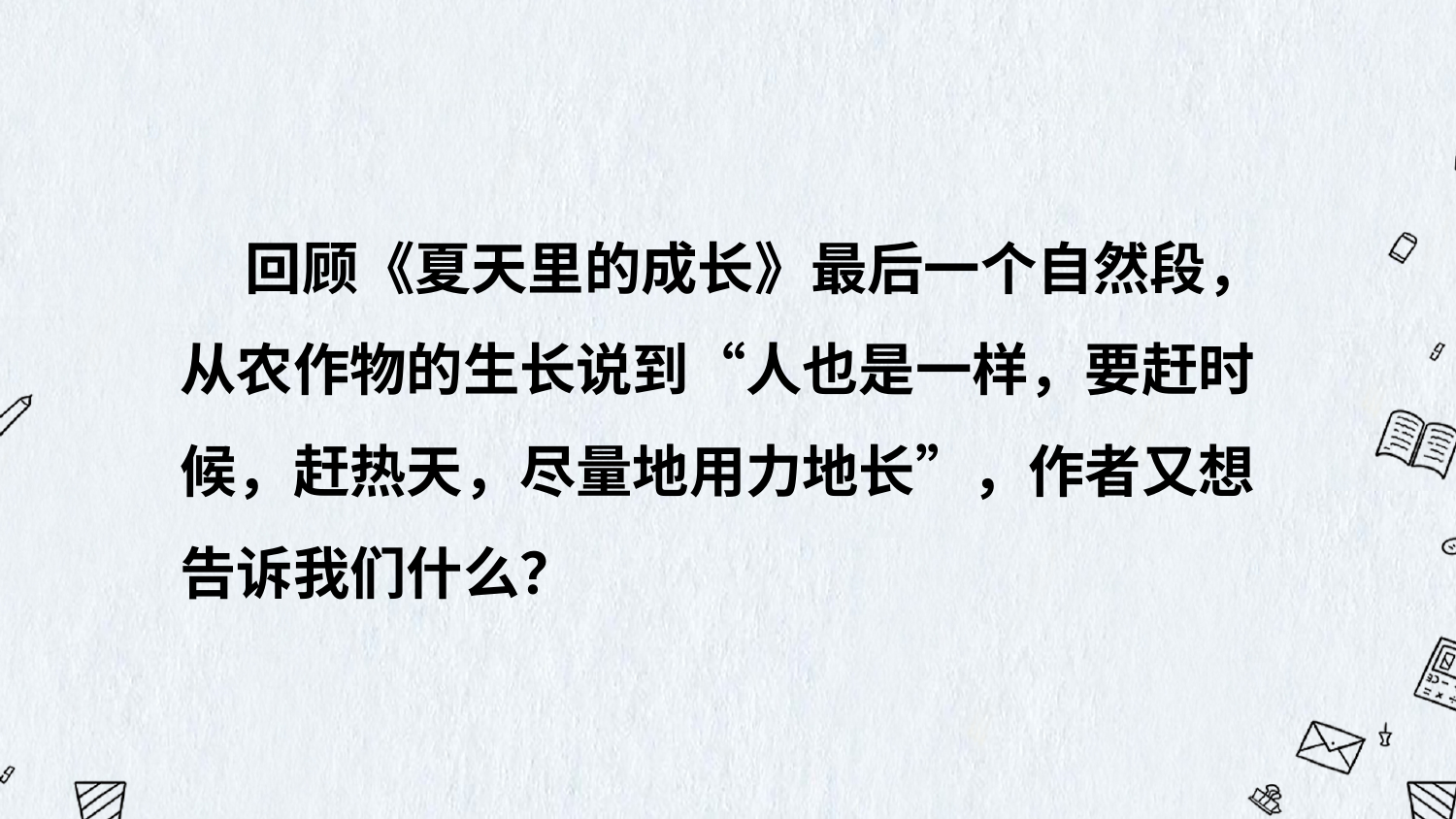

回顾《夏天里的成长》最后一个自然段，从农作物的生长说到“人也是一样，要赶时候，赶热天，尽量地用力地长”，作者又想告诉我们什么？